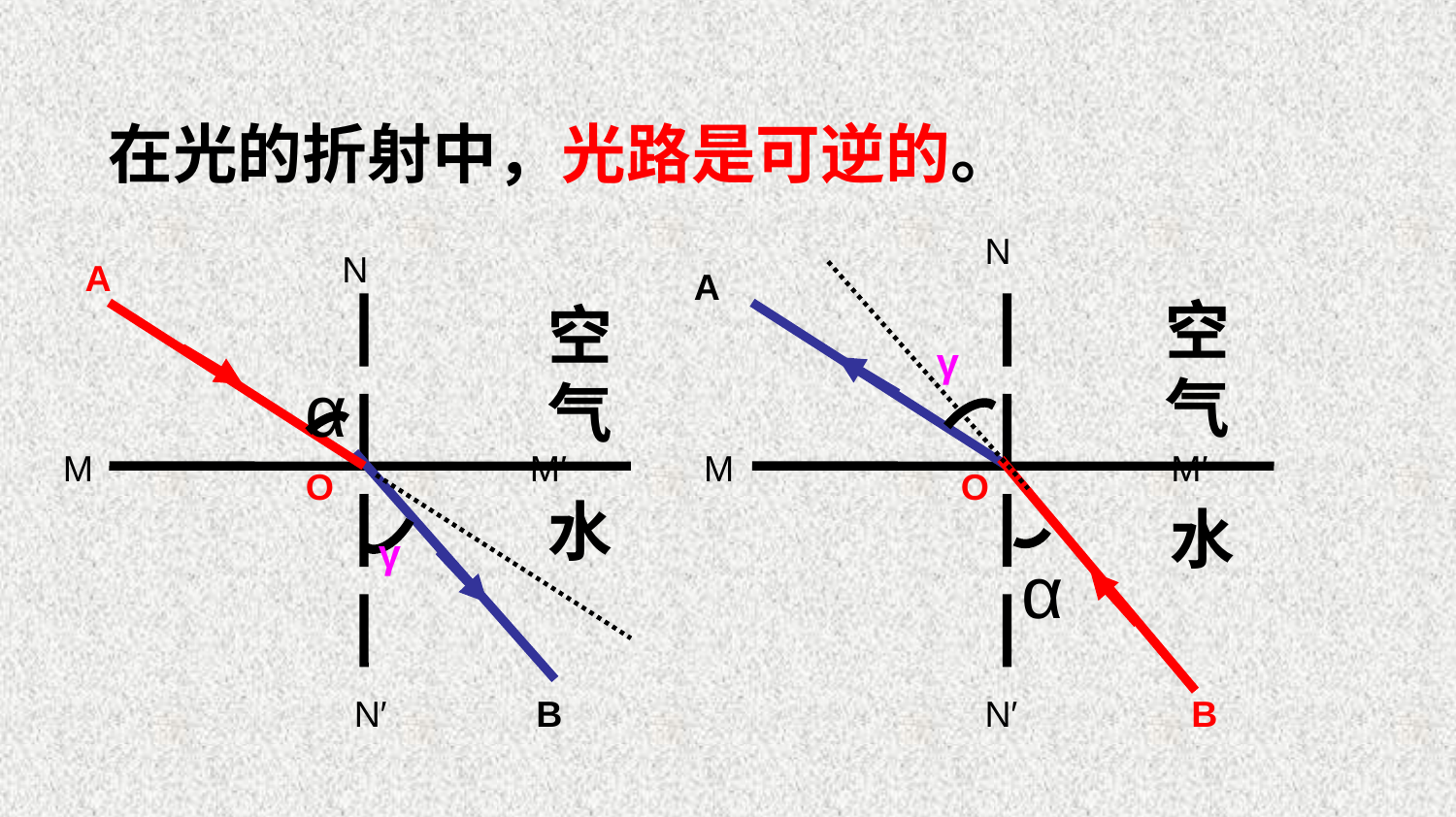

在光的折射中，光路是可逆的。
N
N
 A
A
空气
空气

γ

α

M                                           M′
 M                                           M′
O
O

水
水

γ
α

N′
B
N′
B